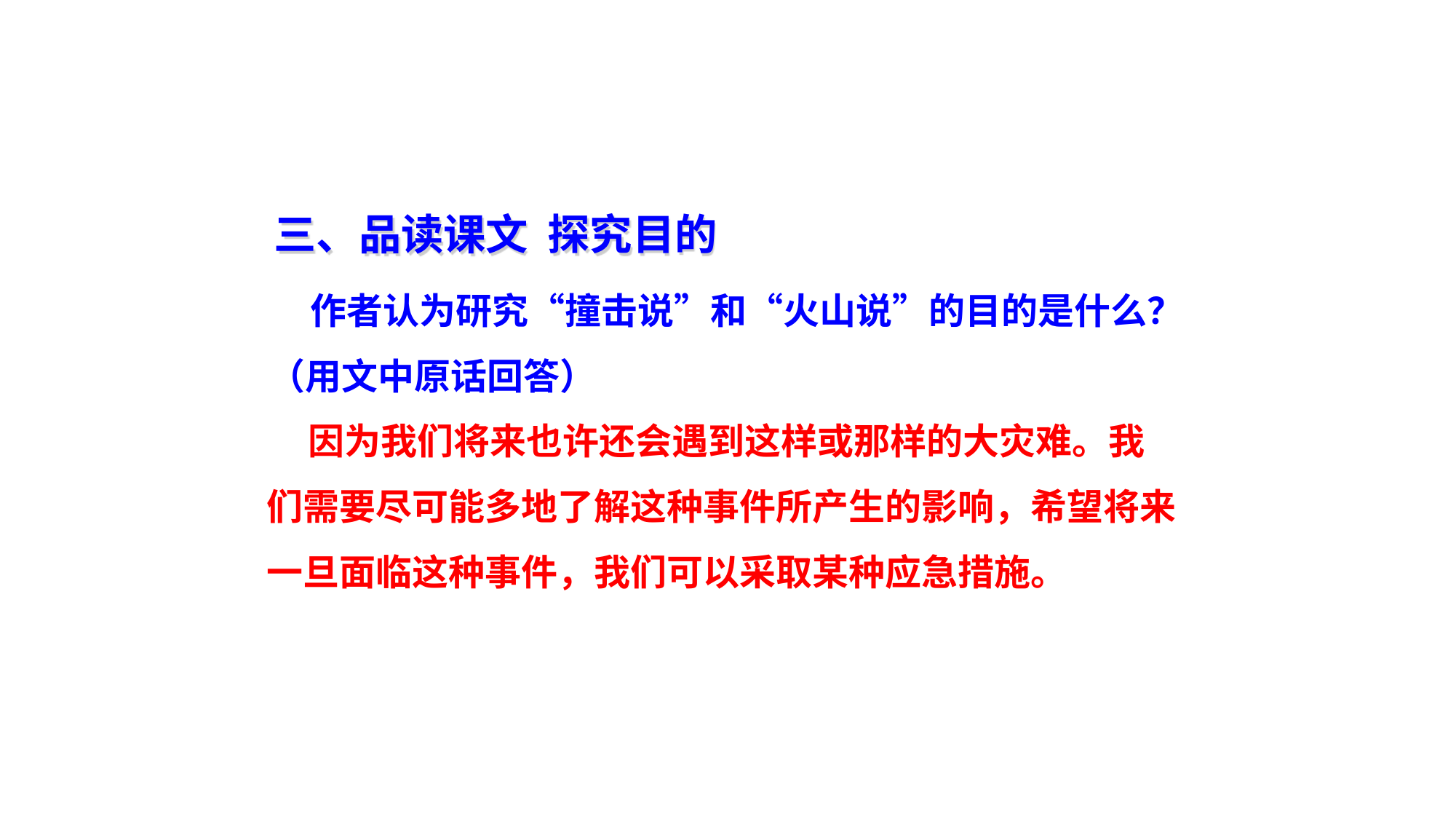

三、品读课文  探究目的
    作者认为研究“撞击说”和“火山说”的目的是什么？（用文中原话回答）
    因为我们将来也许还会遇到这样或那样的大灾难。我们需要尽可能多地了解这种事件所产生的影响，希望将来一旦面临这种事件，我们可以采取某种应急措施。